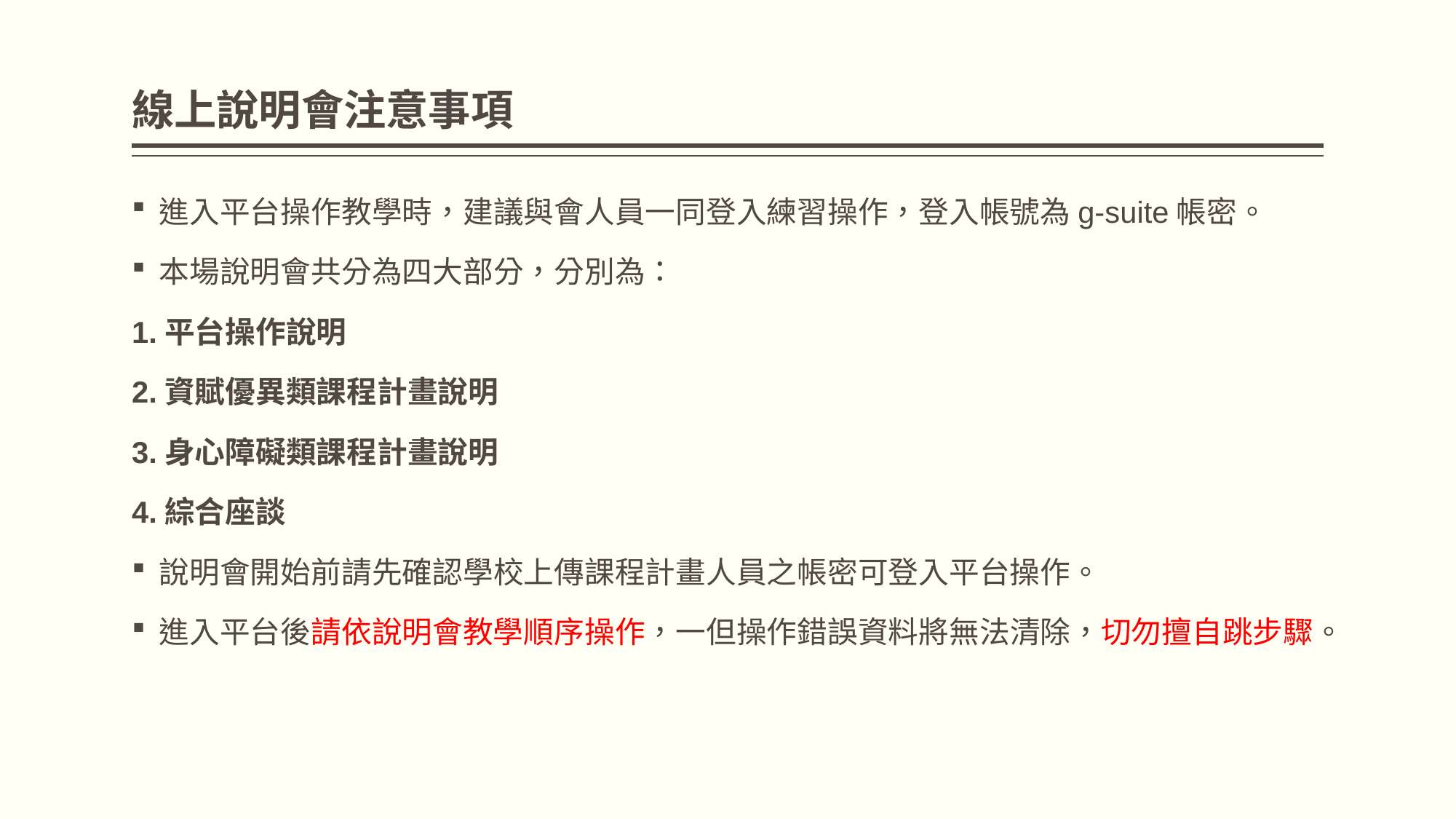

# 線上說明會注意事項
進入平台操作教學時，建議與會人員一同登入練習操作，登入帳號為g-suite帳密。
本場說明會共分為四大部分，分別為：
1.平台操作說明
2.資賦優異類課程計畫說明
3.身心障礙類課程計畫說明
4.綜合座談
說明會開始前請先確認學校上傳課程計畫人員之帳密可登入平台操作。
進入平台後請依說明會教學順序操作，一但操作錯誤資料將無法清除，切勿擅自跳步驟。